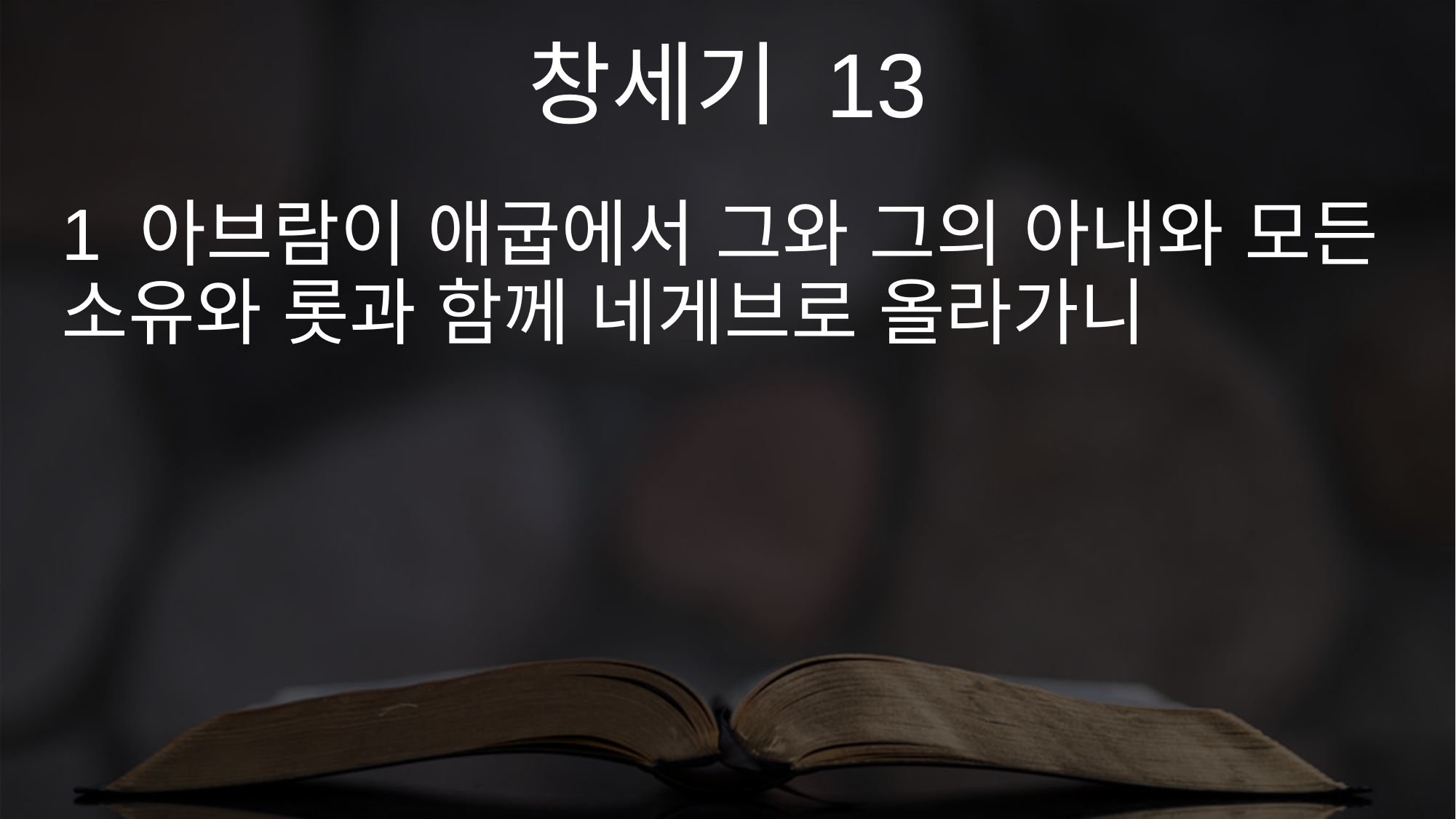

창세기 13
1 아브람이 애굽에서 그와 그의 아내와 모든 소유와 롯과 함께 네게브로 올라가니